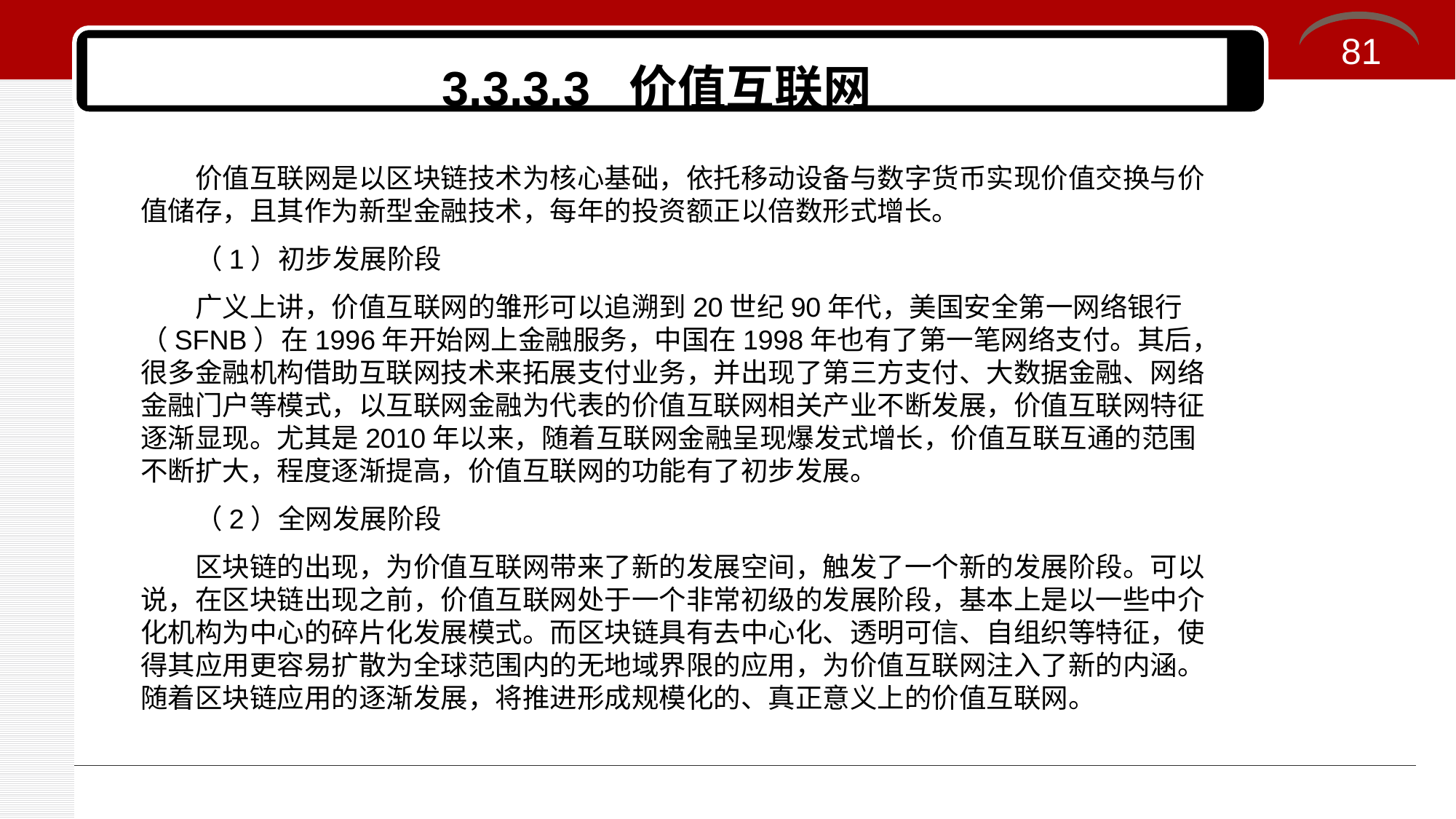

81
# 3.3.3.3  价值互联网
价值互联网是以区块链技术为核心基础，依托移动设备与数字货币实现价值交换与价值储存，且其作为新型金融技术，每年的投资额正以倍数形式增长。
（1）初步发展阶段
广义上讲，价值互联网的雏形可以追溯到20世纪90年代，美国安全第一网络银行（SFNB）在1996年开始网上金融服务，中国在1998年也有了第一笔网络支付。其后，很多金融机构借助互联网技术来拓展支付业务，并出现了第三方支付、大数据金融、网络金融门户等模式，以互联网金融为代表的价值互联网相关产业不断发展，价值互联网特征逐渐显现。尤其是2010年以来，随着互联网金融呈现爆发式增长，价值互联互通的范围不断扩大，程度逐渐提高，价值互联网的功能有了初步发展。
（2）全网发展阶段
区块链的出现，为价值互联网带来了新的发展空间，触发了一个新的发展阶段。可以说，在区块链出现之前，价值互联网处于一个非常初级的发展阶段，基本上是以一些中介化机构为中心的碎片化发展模式。而区块链具有去中心化、透明可信、自组织等特征，使得其应用更容易扩散为全球范围内的无地域界限的应用，为价值互联网注入了新的内涵。随着区块链应用的逐渐发展，将推进形成规模化的、真正意义上的价值互联网。